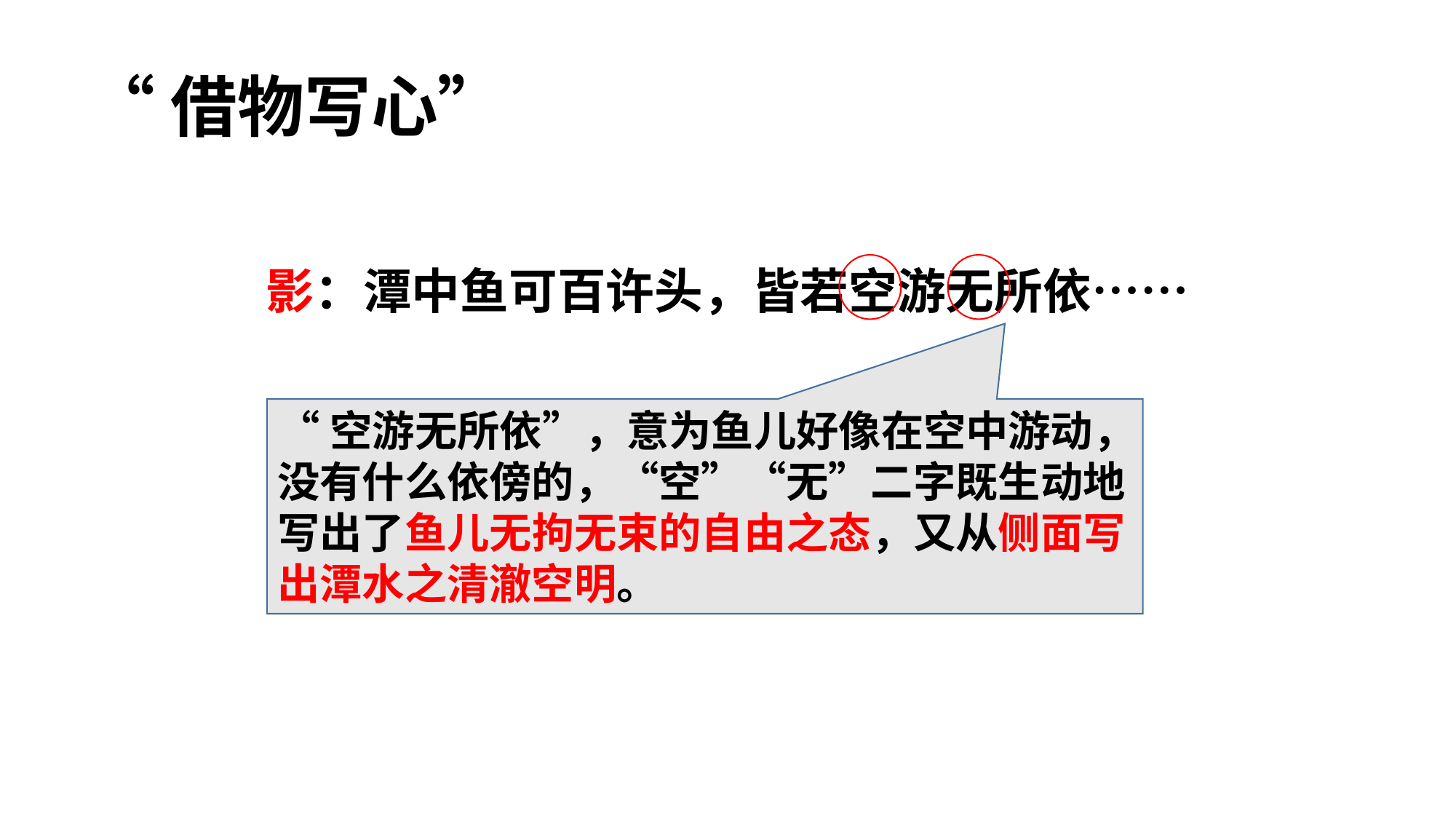

# “借物写心”
影：潭中鱼可百许头，皆若空游无所依……

“空游无所依”，意为鱼儿好像在空中游动，没有什么依傍的，“空”“无”二字既生动地写出了鱼儿无拘无束的自由之态，又从侧面写出潭水之清澈空明。